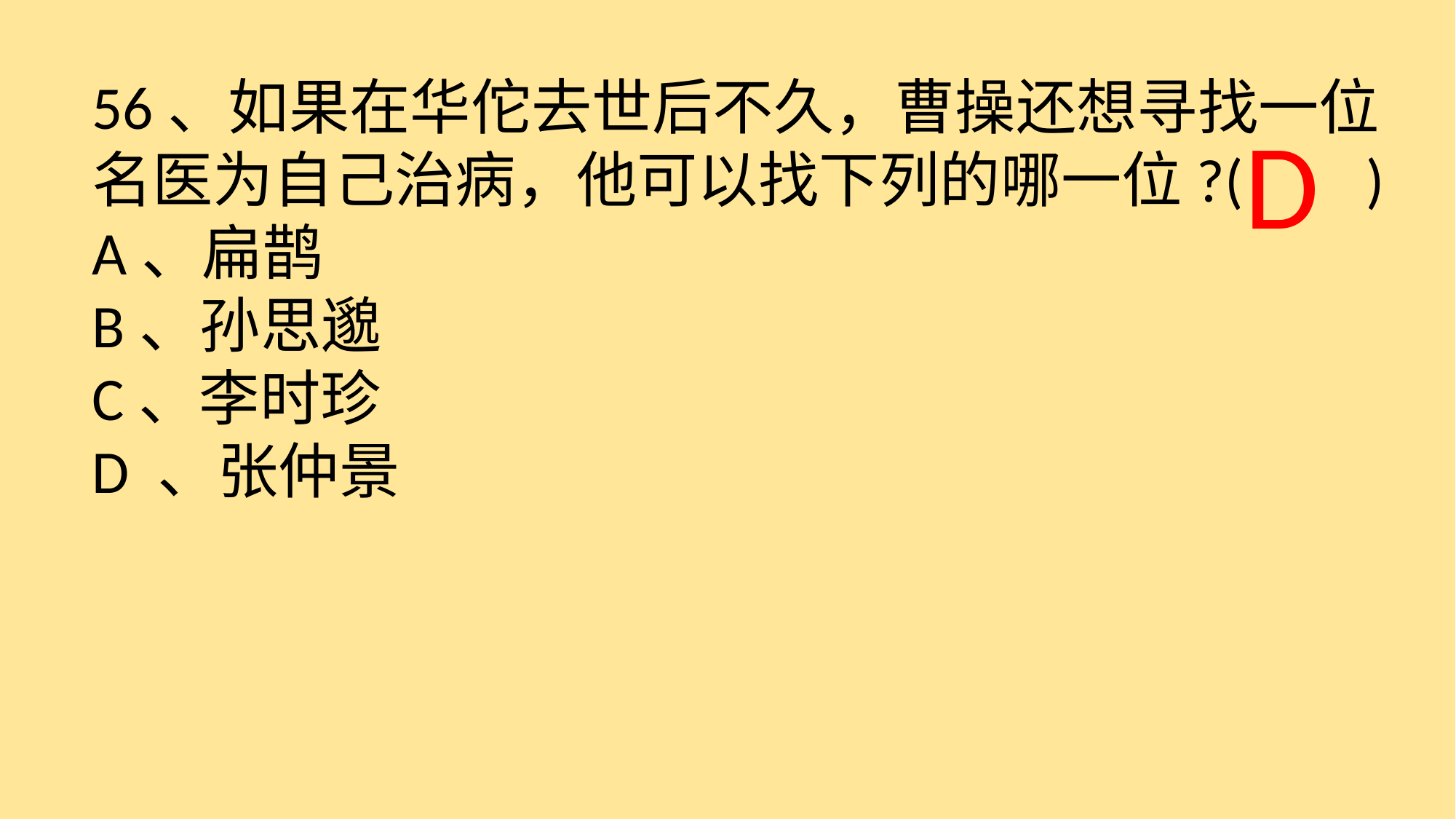

56、如果在华佗去世后不久，曹操还想寻找一位名医为自己治病，他可以找下列的哪一位?(         )
A、扁鹊
B、孙思邈
C、李时珍
D 、张仲景
 D